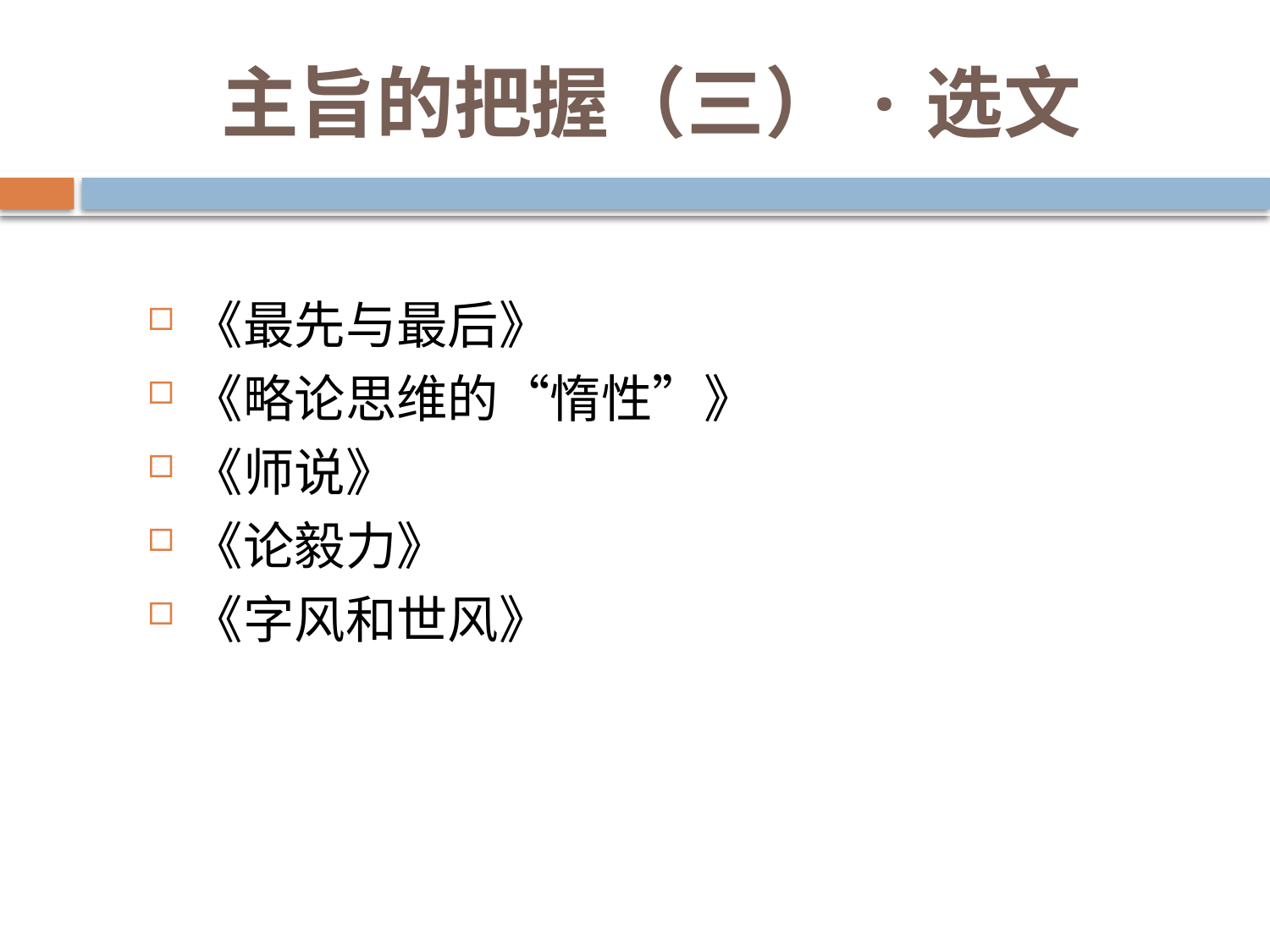

# 主旨的把握（三）·选文
《最先与最后》
《略论思维的“惰性”》
《师说》
《论毅力》
《字风和世风》